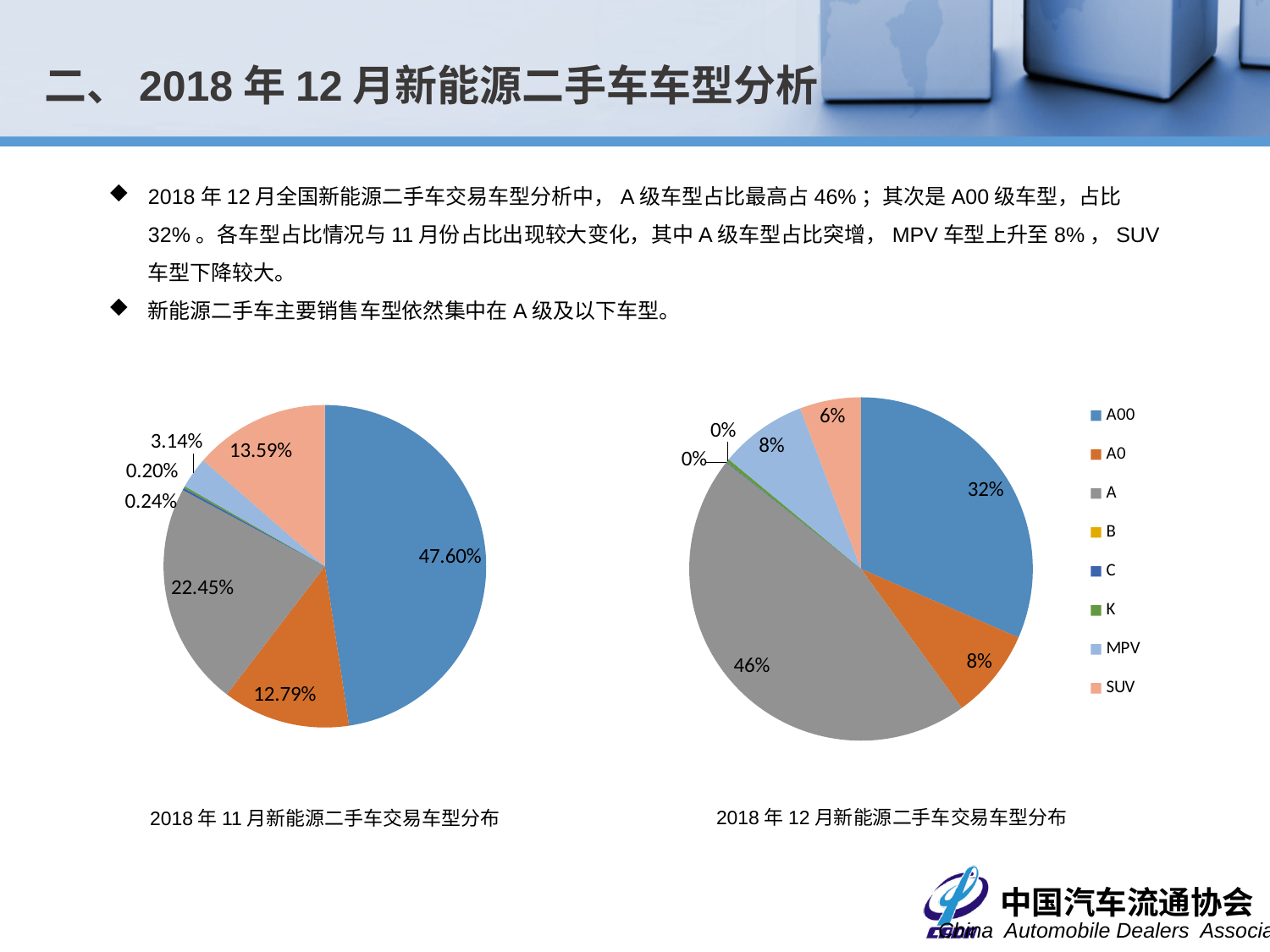

二、2018年12月新能源二手车车型分析
2018年12月全国新能源二手车交易车型分析中，A级车型占比最高占46%；其次是A00级车型，占比32%。各车型占比情况与11月份占比出现较大变化，其中A级车型占比突增，MPV车型上升至8%，SUV车型下降较大。
新能源二手车主要销售车型依然集中在A级及以下车型。

### Chart

| Category |  |
|---|---|
| A00 | 580.0 |
| A0 | 156.0 |
| A | 839.0 |
| B | 0.0 |
| C | 1.0 |
| K | 6.0 |
| MPV | 151.0 |
| SUV | 106.0 |

### Chart

| Category | 数量 |
|---|---|
| A00 | 1198.0 |
| A0 | 322.0 |
| A | 565.0 |
| B | 0.0 |
| C | 6.0 |
| K | 5.0 |
| MPV | 79.0 |
| SUV | 342.0 |
2018年12月新能源二手车交易车型分布
2018年11月新能源二手车交易车型分布